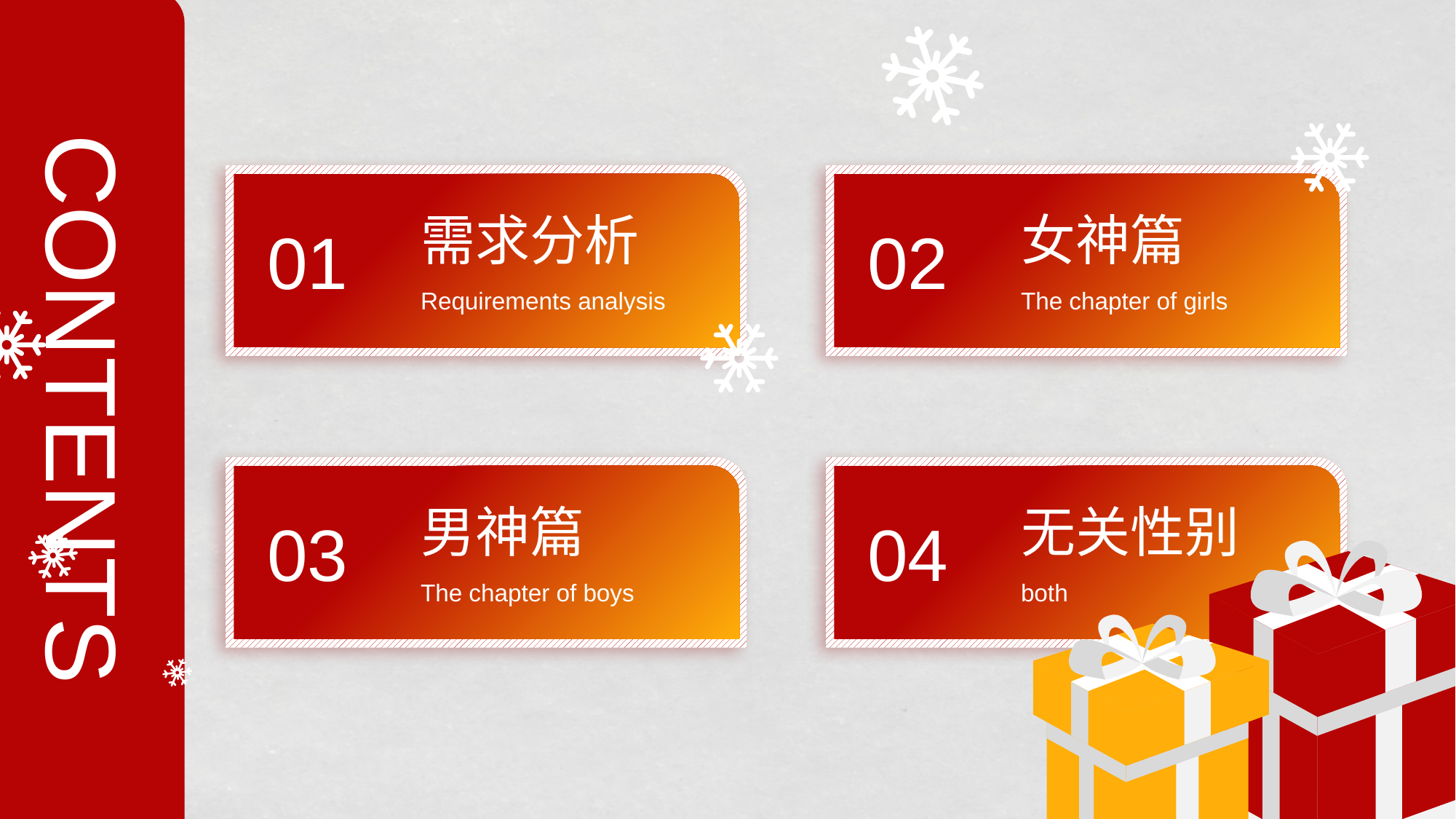

CONTENTS

需求分析
Requirements analysis
01

女神篇
The chapter of girls
02

男神篇
The chapter of boys
03

无关性别
both
04